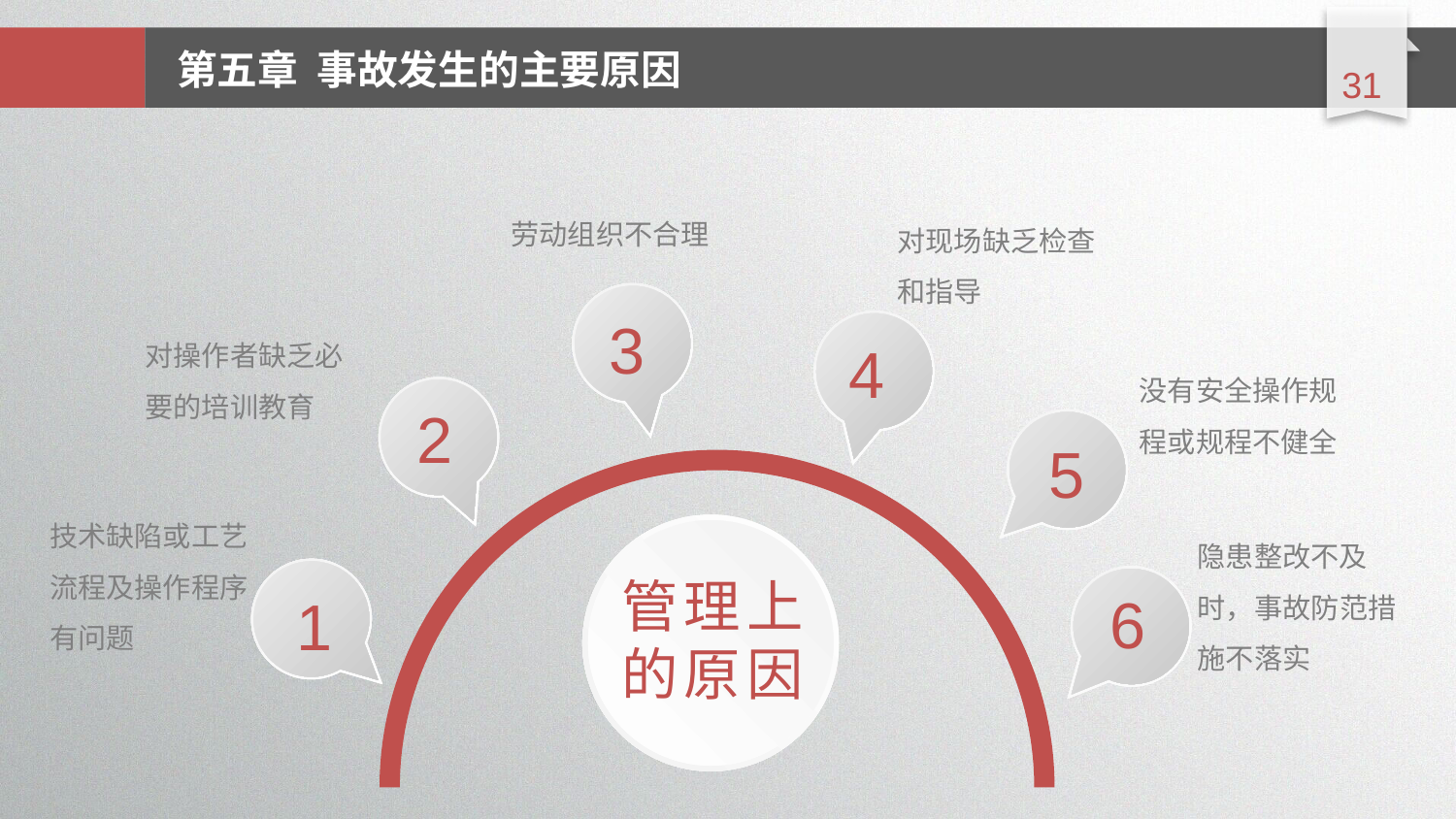

延时符
第五章  事故发生的主要原因
劳动组织不合理
对现场缺乏检查和指导

3

对操作者缺乏必要的培训教育
4
没有安全操作规程或规程不健全

2

5

技术缺陷或工艺流程及操作程序有问题

管理上的原因
隐患整改不及时，事故防范措施不落实

6
1